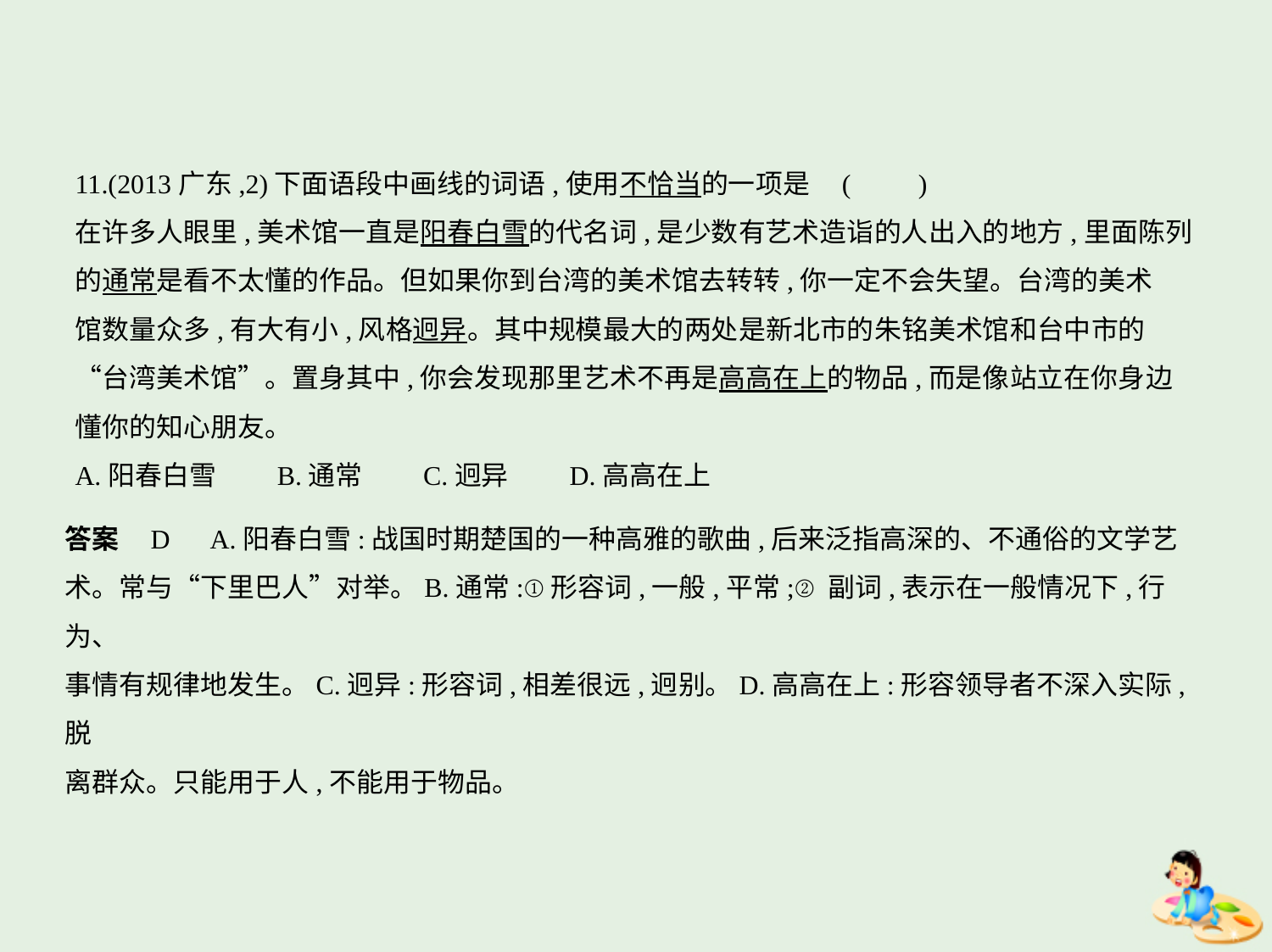

11.(2013广东,2)下面语段中画线的词语,使用不恰当的一项是 (　　)
在许多人眼里,美术馆一直是阳春白雪的代名词,是少数有艺术造诣的人出入的地方,里面陈列
的通常是看不太懂的作品。但如果你到台湾的美术馆去转转,你一定不会失望。台湾的美术
馆数量众多,有大有小,风格迥异。其中规模最大的两处是新北市的朱铭美术馆和台中市的
“台湾美术馆”。置身其中,你会发现那里艺术不再是高高在上的物品,而是像站立在你身边
懂你的知心朋友。
A.阳春白雪　　B.通常　　C.迥异　　D.高高在上
答案    D　A.阳春白雪:战国时期楚国的一种高雅的歌曲,后来泛指高深的、不通俗的文学艺
术。常与“下里巴人”对举。B.通常:①形容词,一般,平常;②副词,表示在一般情况下,行为、
事情有规律地发生。C.迥异:形容词,相差很远,迥别。D.高高在上:形容领导者不深入实际,脱
离群众。只能用于人,不能用于物品。